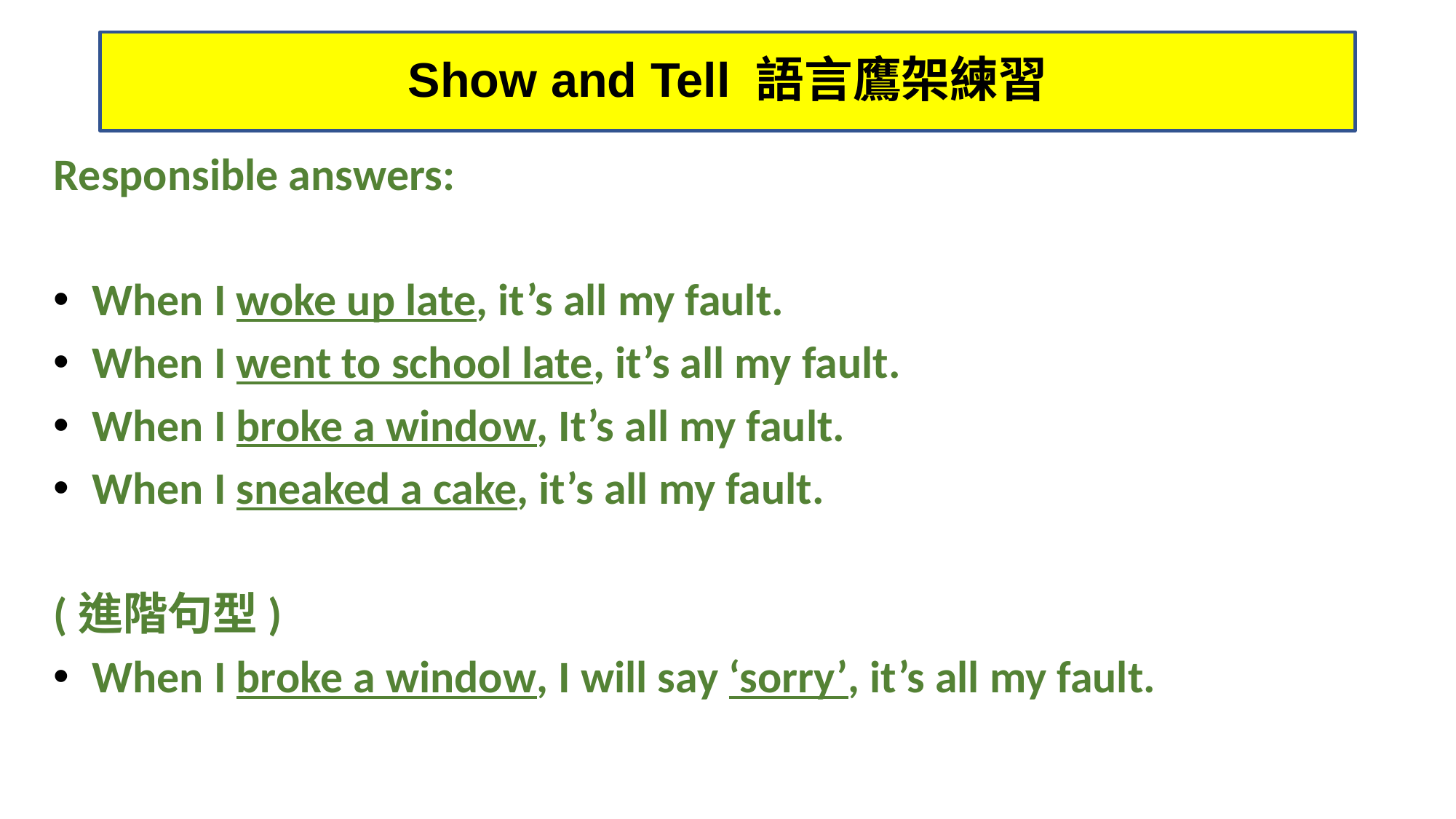

# Show and Tell 語言鷹架練習
Responsible answers:

When I woke up late, it’s all my fault.
When I went to school late, it’s all my fault.
When I broke a window, It’s all my fault.
When I sneaked a cake, it’s all my fault.

(進階句型)
When I broke a window, I will say ‘sorry’, it’s all my fault.